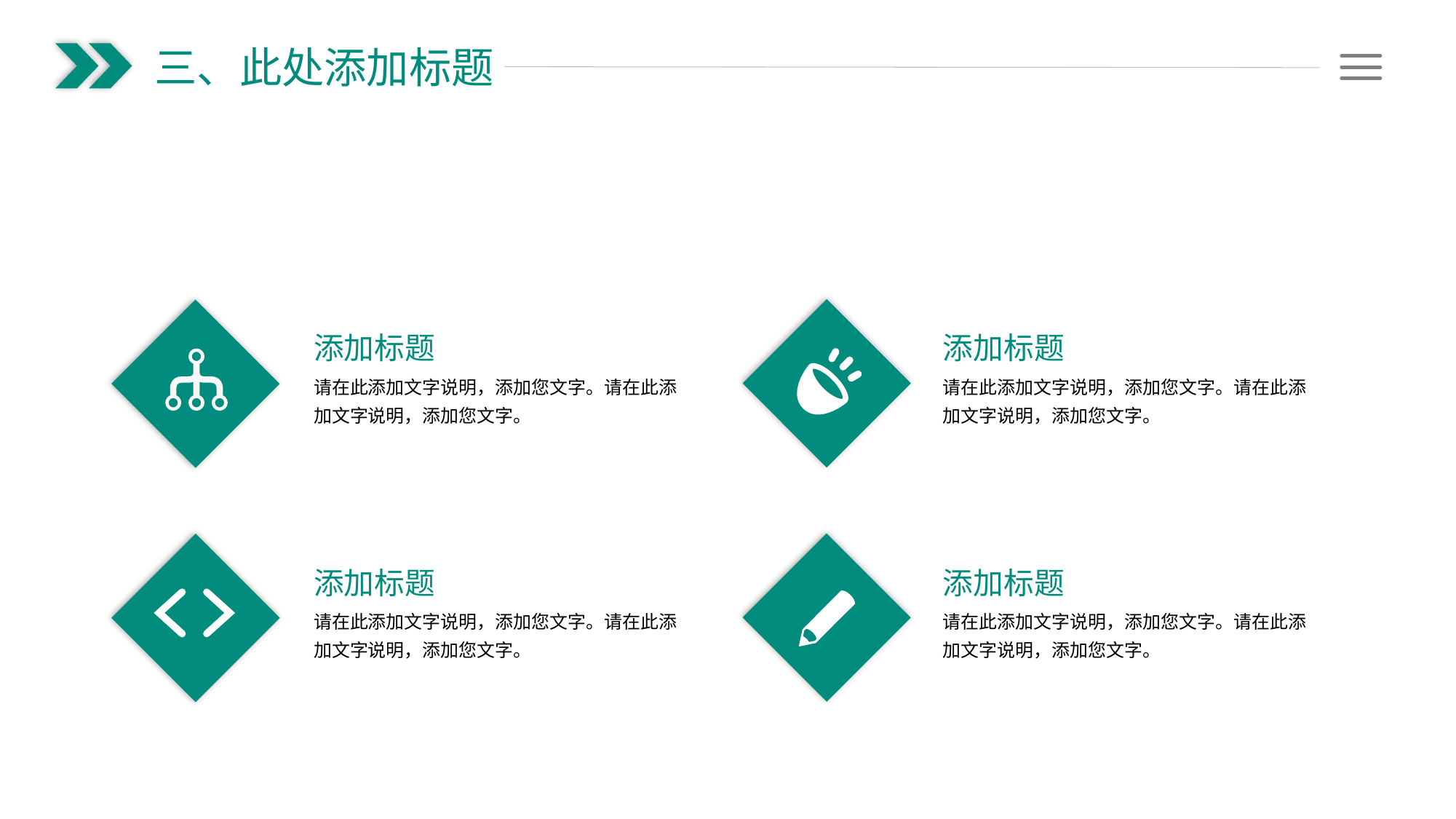

三、此处添加标题

添加标题

请在此添加文字说明，添加您文字。请在此添加文字说明，添加您文字。
添加标题

请在此添加文字说明，添加您文字。请在此添加文字说明，添加您文字。

添加标题

请在此添加文字说明，添加您文字。请在此添加文字说明，添加您文字。

添加标题

请在此添加文字说明，添加您文字。请在此添加文字说明，添加您文字。